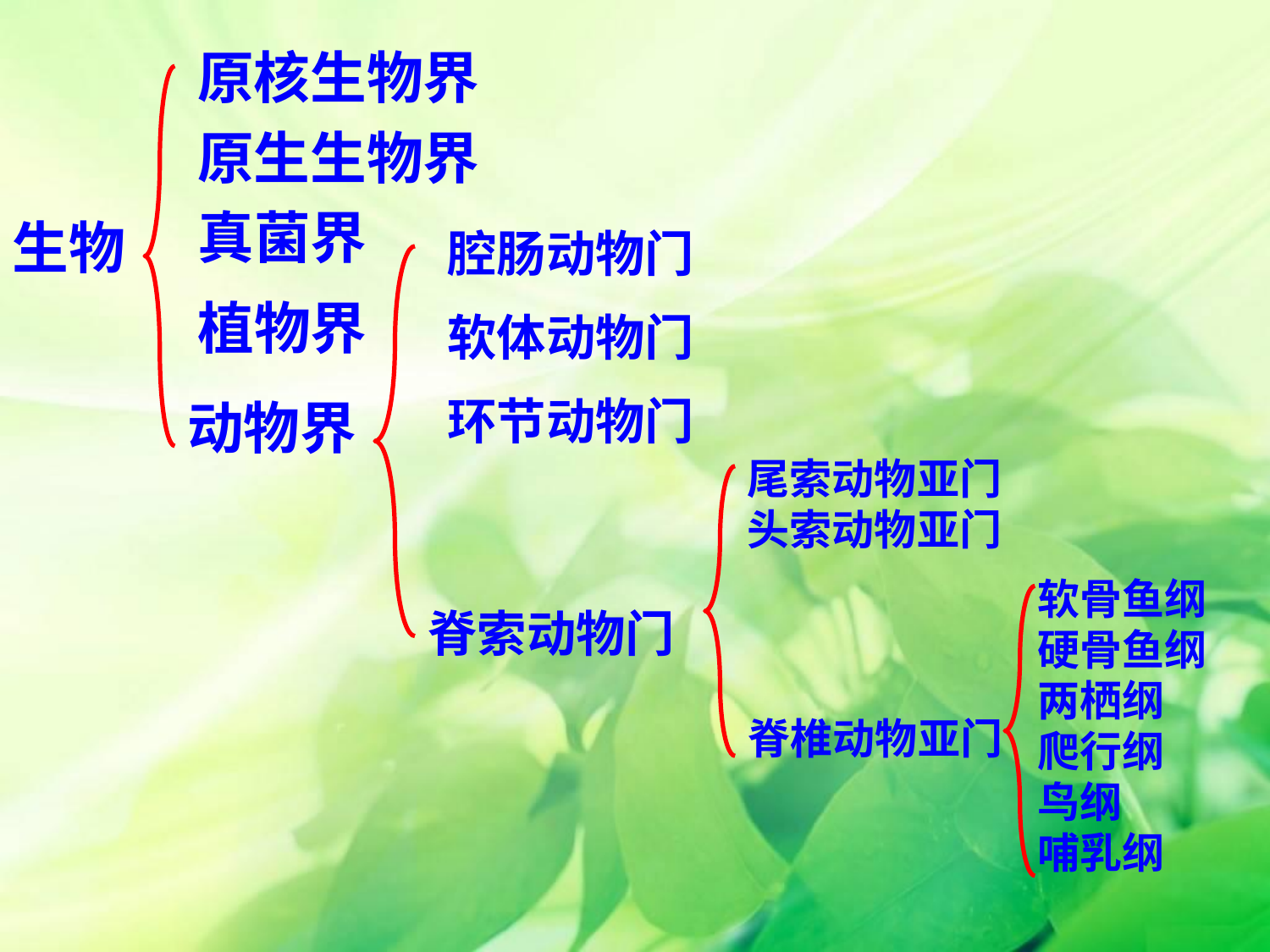

原核生物界

原生生物界
真菌界
生物
腔肠动物门
软体动物门
环节动物门

植物界
动物界
尾索动物亚门
头索动物亚门

软骨鱼纲
硬骨鱼纲
两栖纲
爬行纲
鸟纲
哺乳纲

脊索动物门
脊椎动物亚门